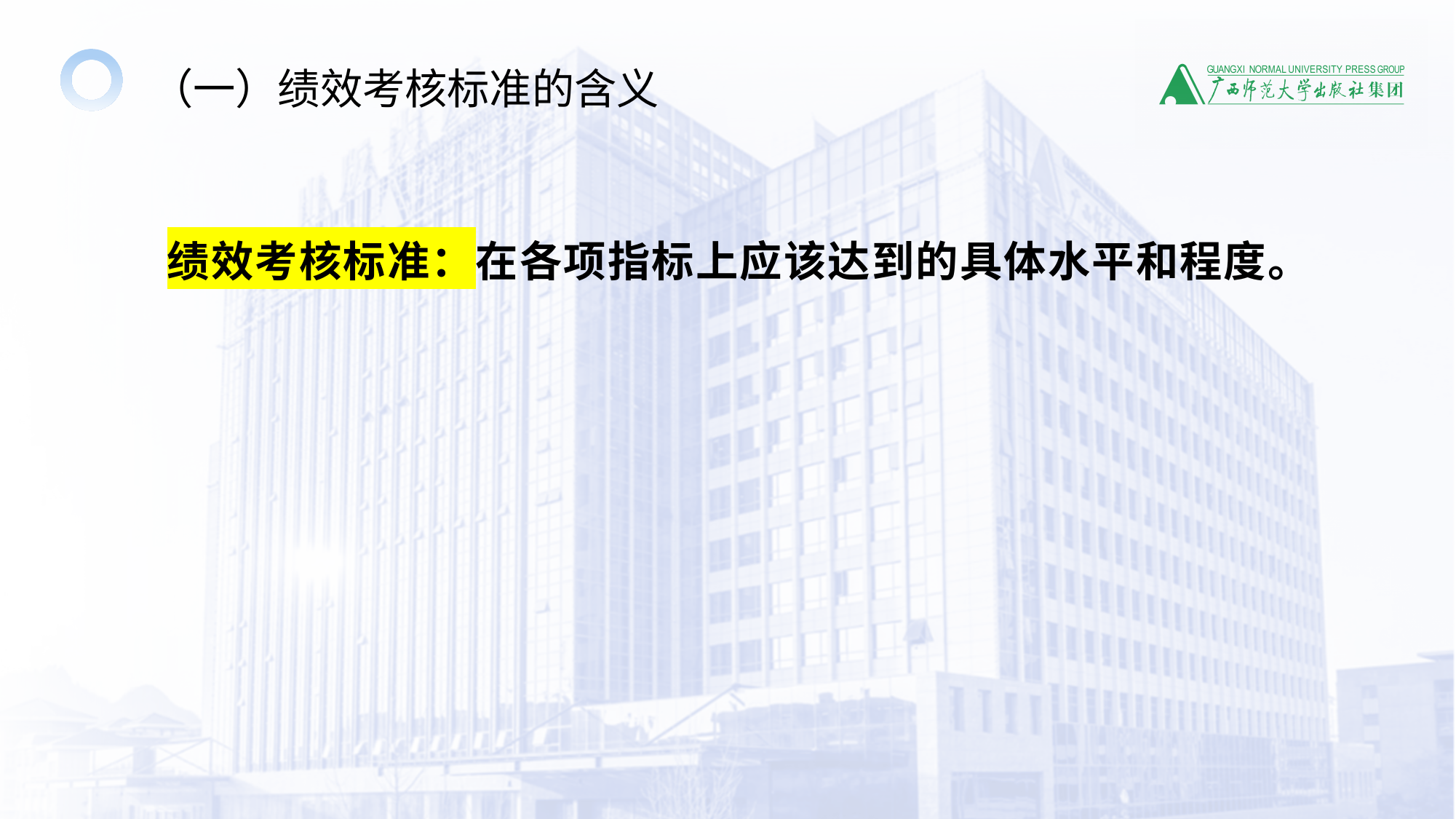

（一）绩效考核标准的含义

绩效考核标准：在各项指标上应该达到的具体水平和程度。